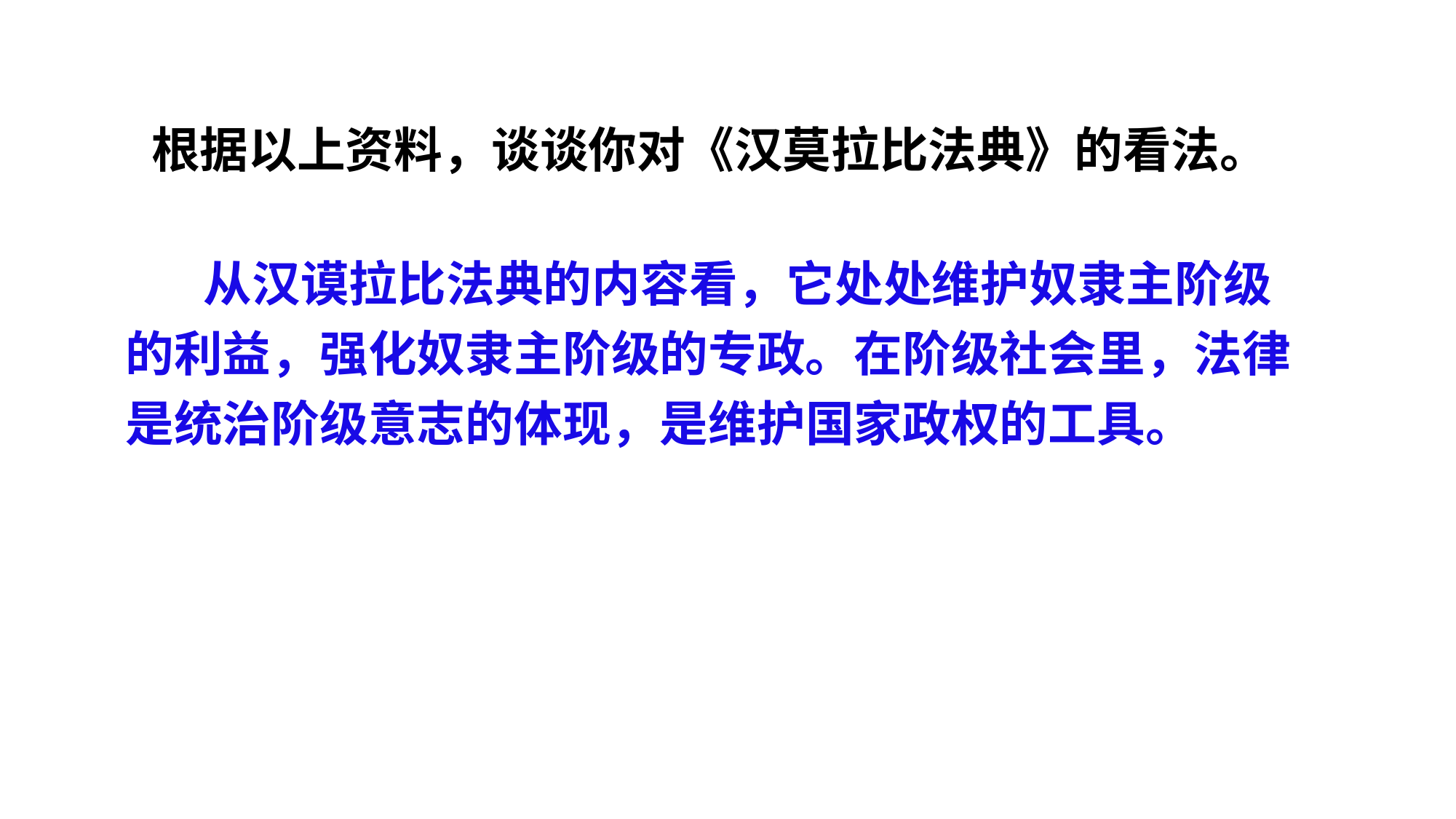

根据以上资料，谈谈你对《汉莫拉比法典》的看法。
      从汉谟拉比法典的内容看，它处处维护奴隶主阶级的利益，强化奴隶主阶级的专政。在阶级社会里，法律是统治阶级意志的体现，是维护国家政权的工具。